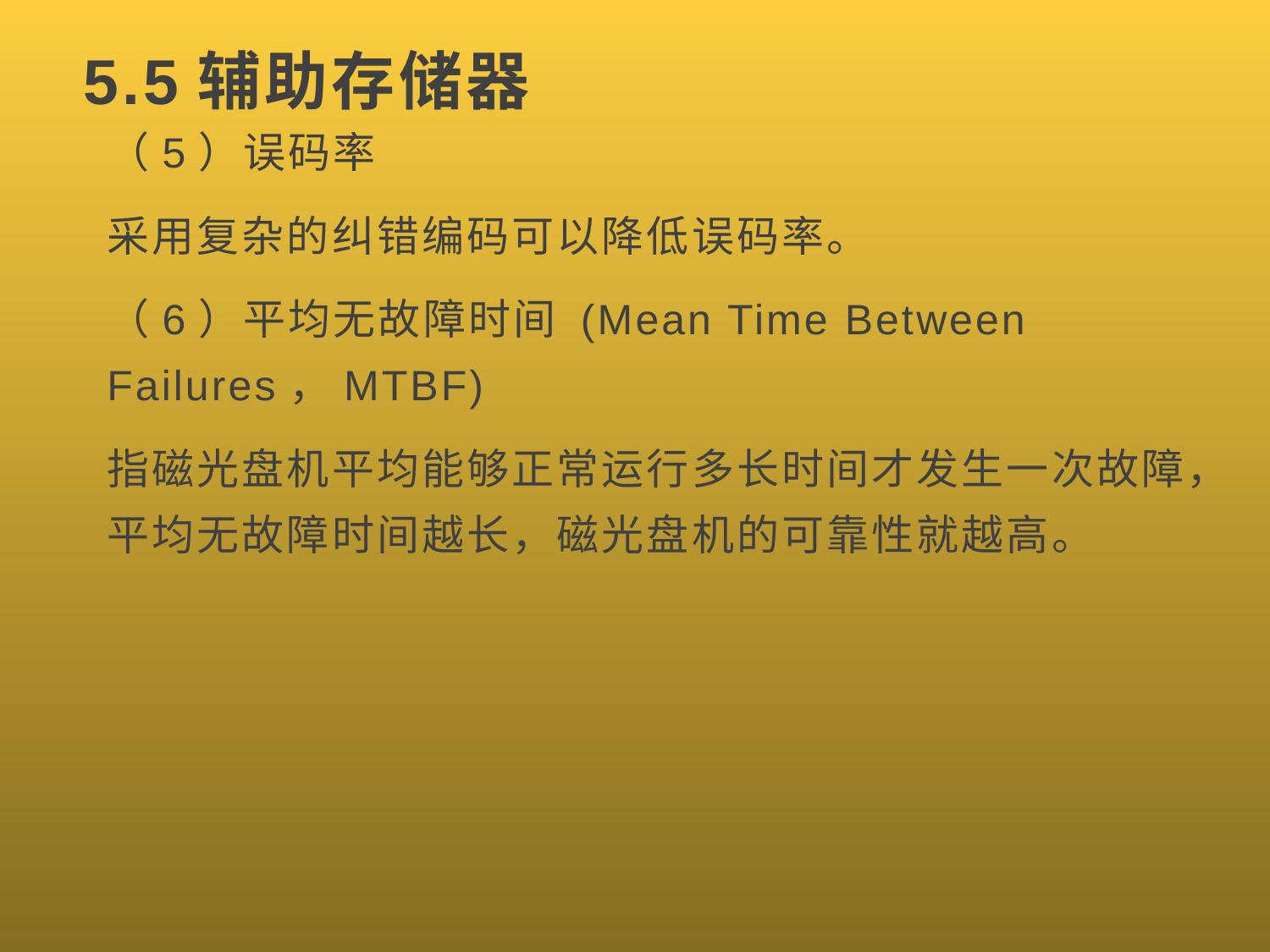

# 5.5辅助存储器

（5）误码率
采用复杂的纠错编码可以降低误码率。
（6）平均无故障时间 (Mean Time Between Failures，MTBF)
指磁光盘机平均能够正常运行多长时间才发生一次故障，平均无故障时间越长，磁光盘机的可靠性就越高。